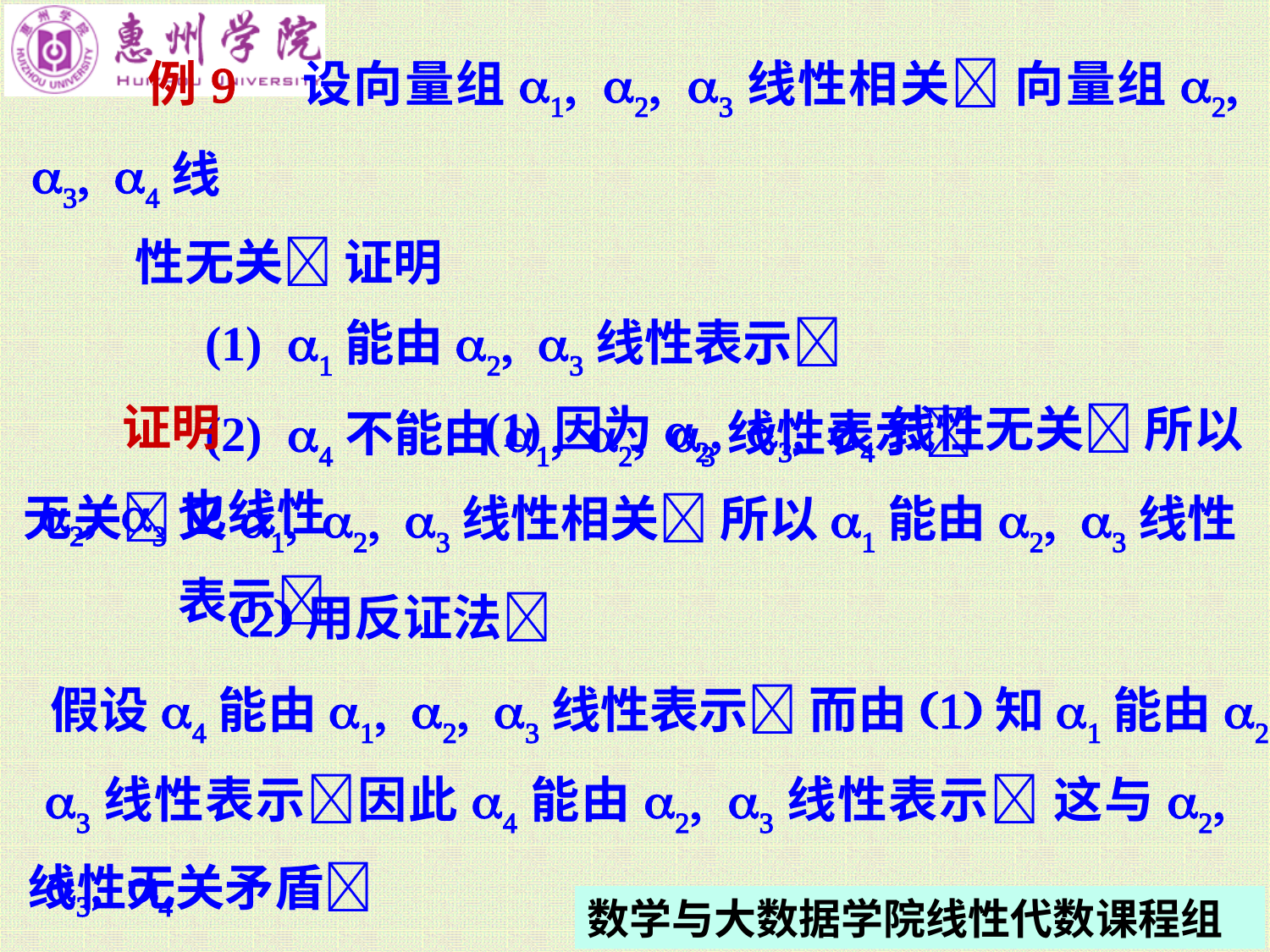

例9  设向量组α1, α2, α3线性相关, 向量组α2, α3, α4线
      性无关, 证明
       (1) α1能由α2, α3线性表示;
       (2) α4不能由α1, α2, α3线性表示.
                  (1)因为α2, α3, α4线性无关, 所以α2, α3也线性
证明
又α1, α2, α3线性相关, 所以α1能由α2, α3线性表示.
无关.
        (2)用反证法.
假设α4能由α1, α2, α3线性表示, 而由(1)知α1能由α2,
α3线性表示,因此α4能由α2, α3线性表示, 这与α2, α3, α4
线性无关矛盾.